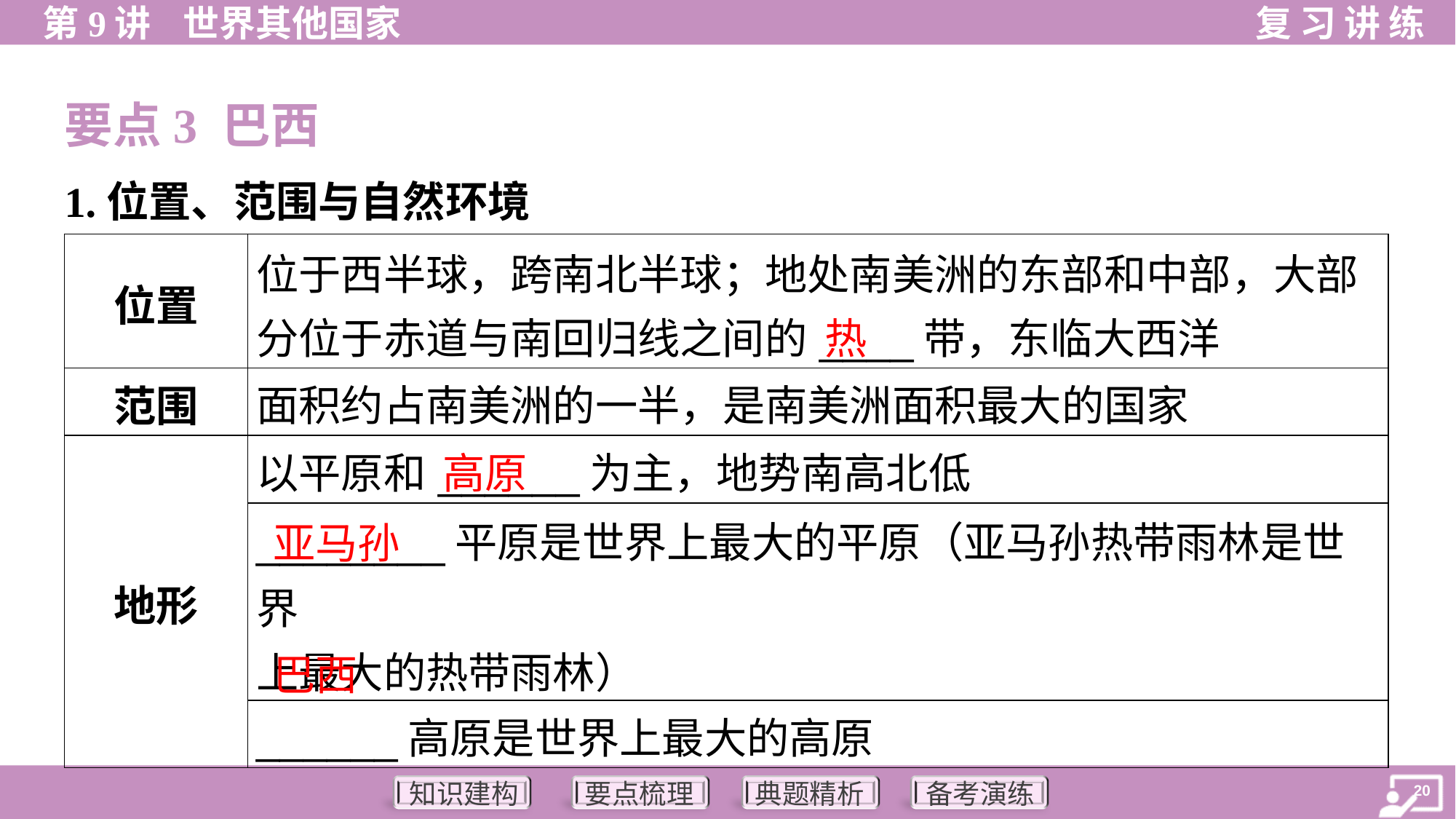

要点3 巴西
1.位置、范围与自然环境
| 位置 | 位于西半球，跨南北半球；地处南美洲的东部和中部，大部 分位于赤道与南回归线之间的\_\_\_\_带，东临大西洋 |
| --- | --- |
| 范围 | 面积约占南美洲的一半，是南美洲面积最大的国家 |
| 地形 | 以平原和\_\_\_\_\_\_为主，地势南高北低 |
|  | \_\_\_\_\_\_\_\_平原是世界上最大的平原（亚马孙热带雨林是世界 上最大的热带雨林） |
|  | \_\_\_\_\_\_高原是世界上最大的高原 |
热
高原
亚马孙
巴西